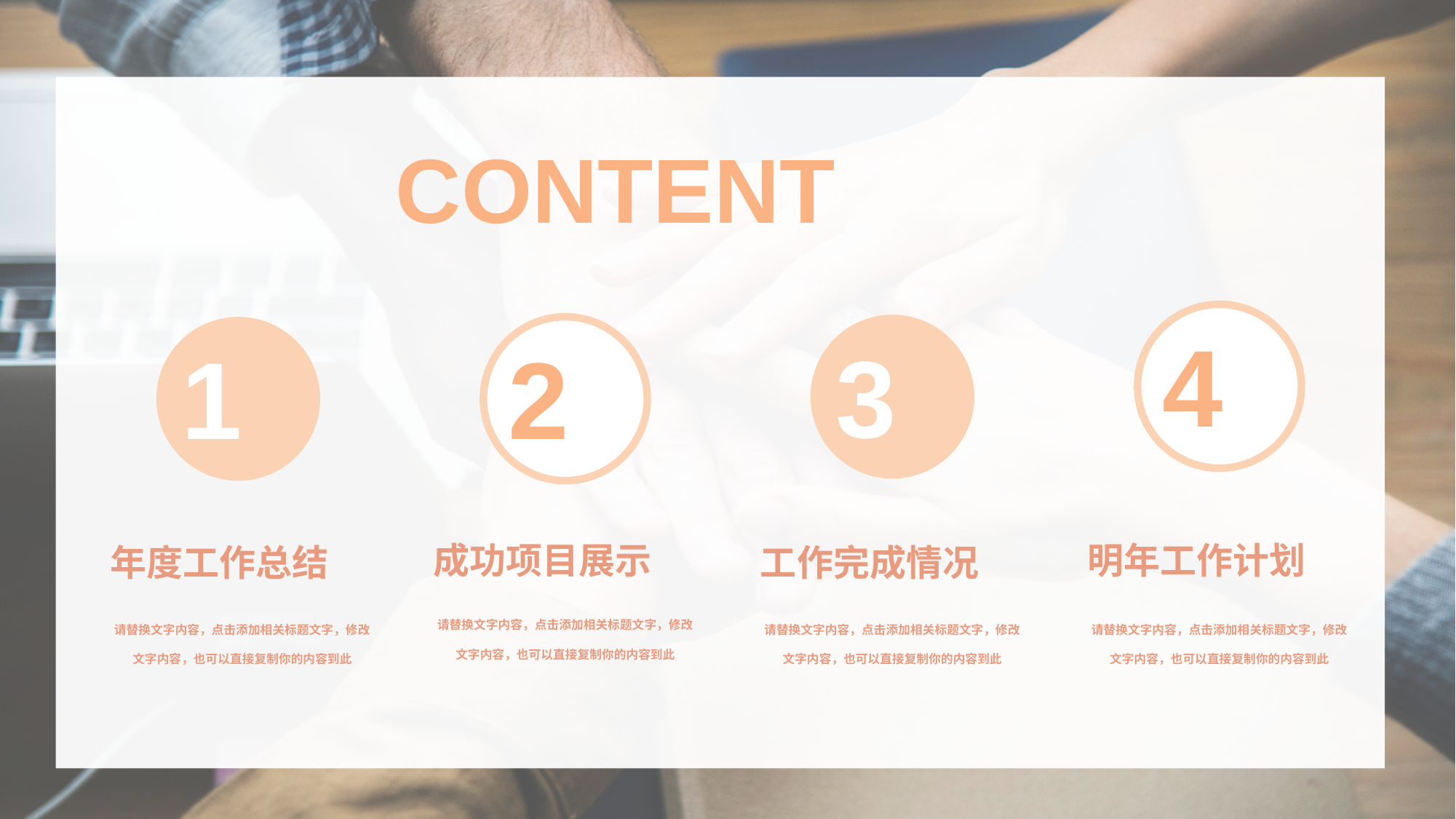

CONTENT

 4

 3

 2

 1
成功项目展示
明年工作计划
年度工作总结
工作完成情况
请替换文字内容，点击添加相关标题文字，修改文字内容，也可以直接复制你的内容到此
请替换文字内容，点击添加相关标题文字，修改文字内容，也可以直接复制你的内容到此
请替换文字内容，点击添加相关标题文字，修改文字内容，也可以直接复制你的内容到此
请替换文字内容，点击添加相关标题文字，修改文字内容，也可以直接复制你的内容到此